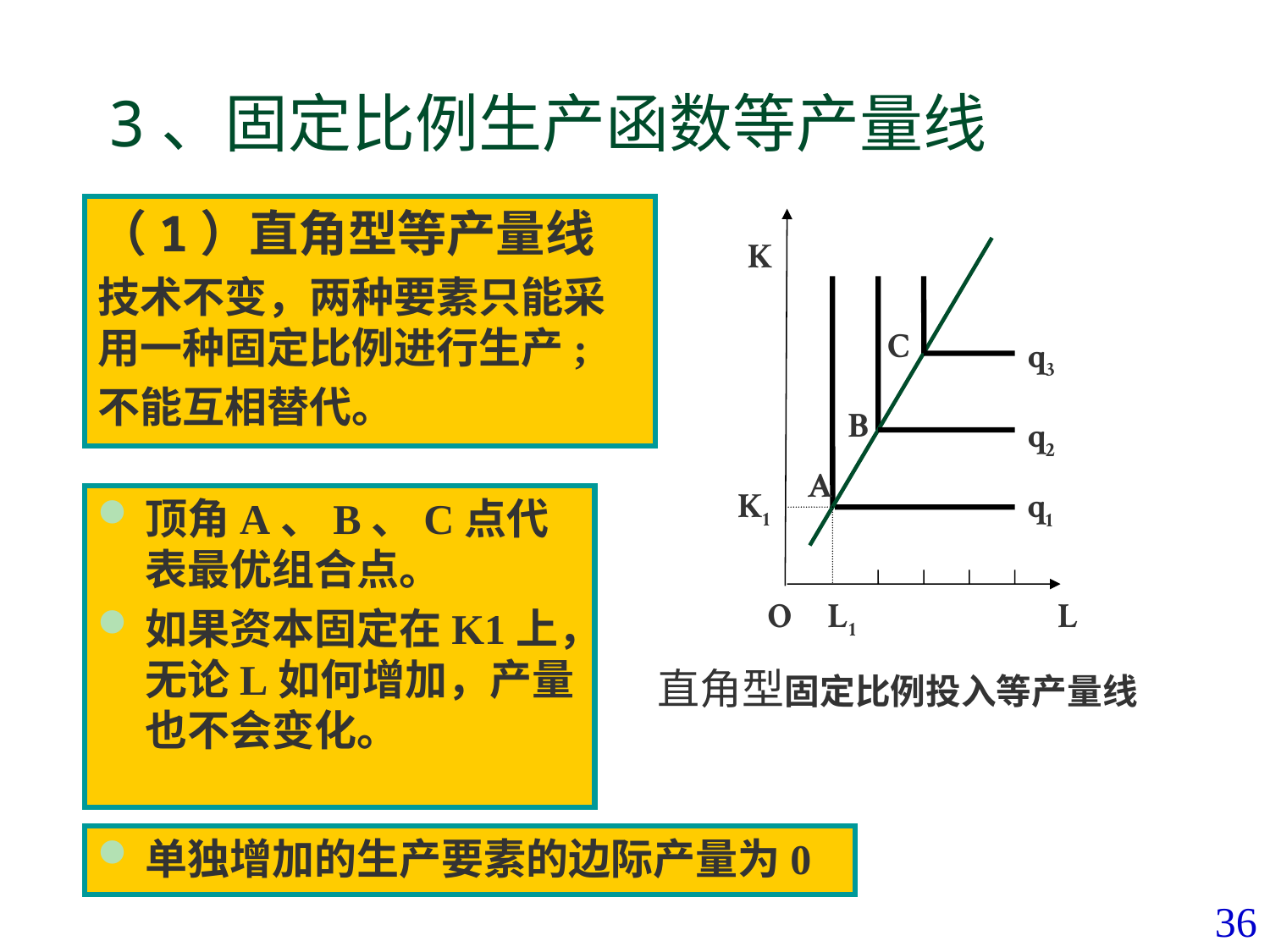

# 3、固定比例生产函数等产量线
（1）直角型等产量线
技术不变，两种要素只能采用一种固定比例进行生产;
不能互相替代。

K

C
q3

B
q2

A
K1
q1
顶角A、B、C点代表最优组合点。
如果资本固定在K1上，无论L如何增加，产量也不会变化。

O
L1
L
直角型固定比例投入等产量线
单独增加的生产要素的边际产量为0
36